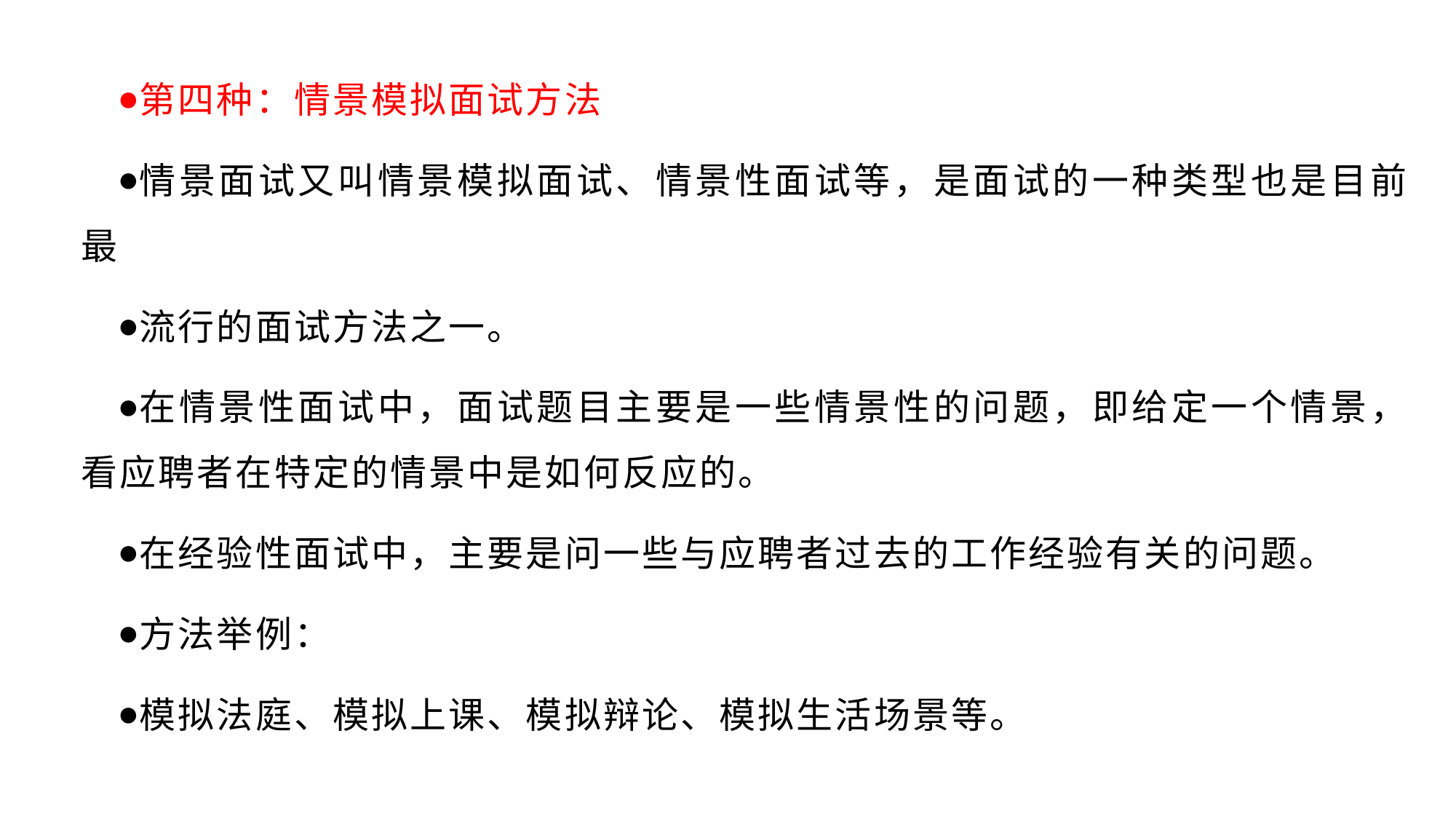

第四种：情景模拟面试方法
情景面试又叫情景模拟面试、情景性面试等，是面试的一种类型也是目前最
流行的面试方法之一。
在情景性面试中，面试题目主要是一些情景性的问题，即给定一个情景，看应聘者在特定的情景中是如何反应的。
在经验性面试中，主要是问一些与应聘者过去的工作经验有关的问题。
方法举例：
模拟法庭、模拟上课、模拟辩论、模拟生活场景等。

15